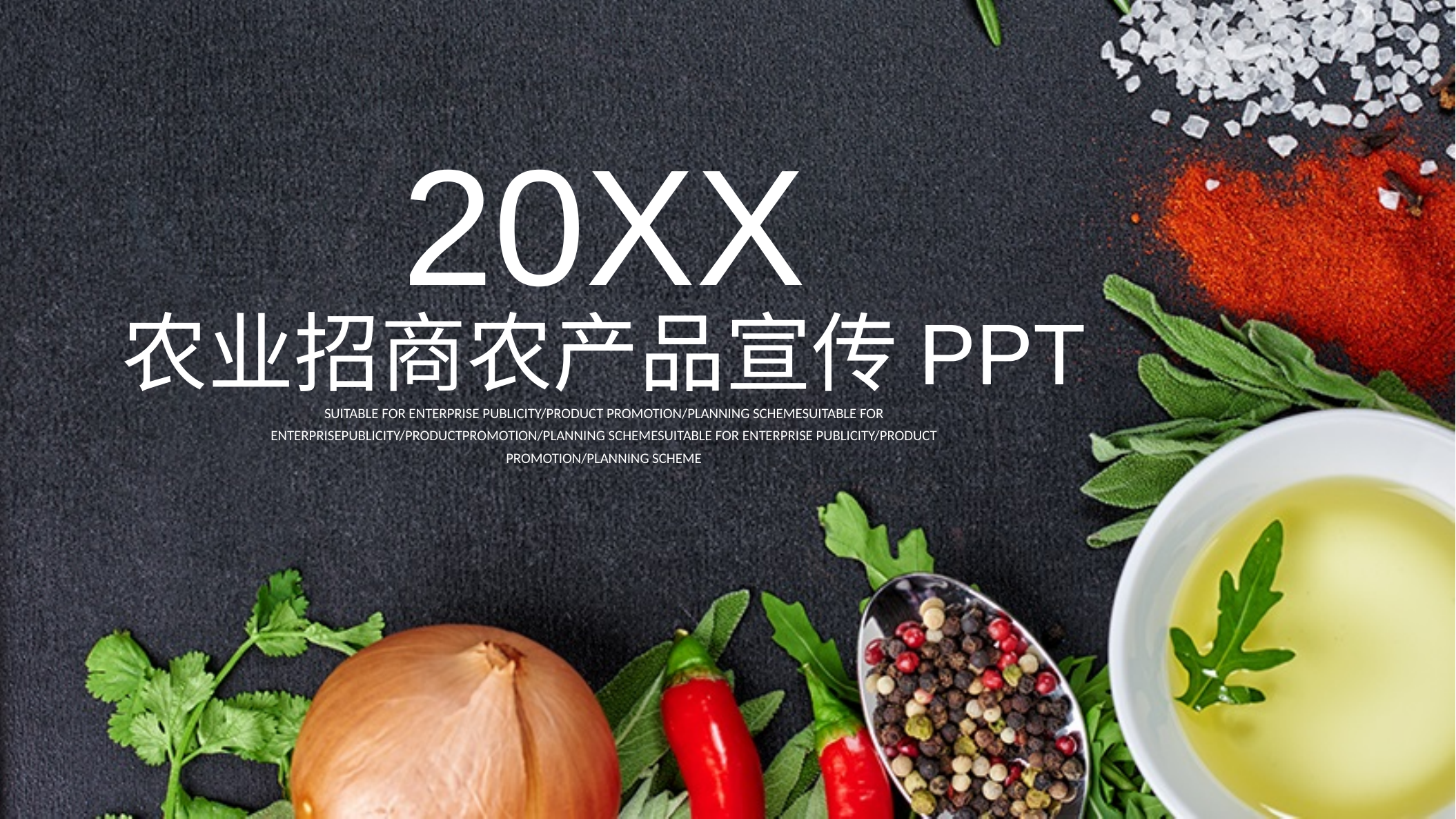

20XX
农业招商农产品宣传PPT
Suitable for enterprise publicity/product promotion/planning schemeSuitable for enterprisepublicity/productpromotion/planning schemeSuitable for enterprise publicity/product promotion/planning scheme